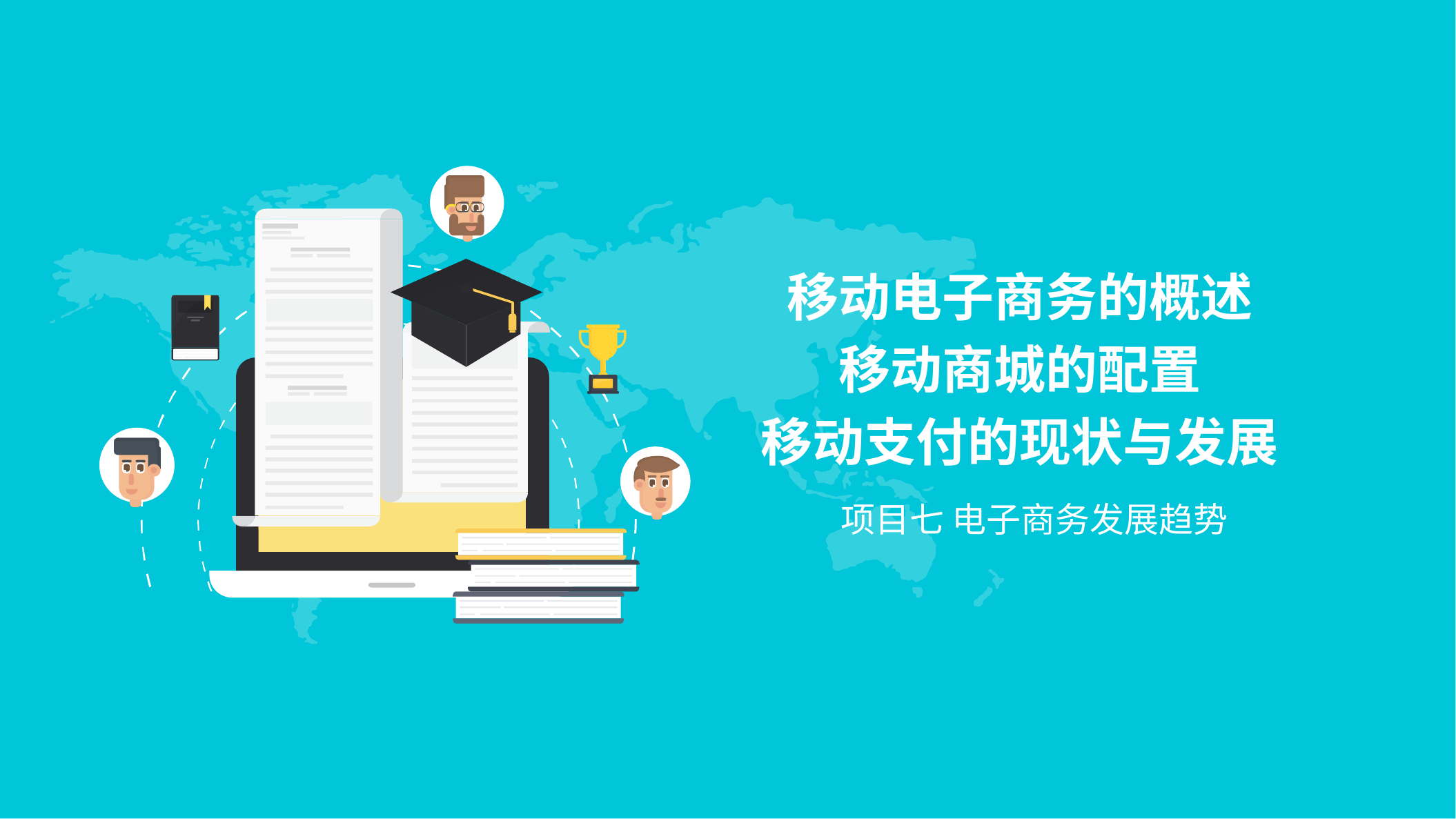

移动电子商务的概述
移动商城的配置
移动支付的现状与发展
项目七 电子商务发展趋势